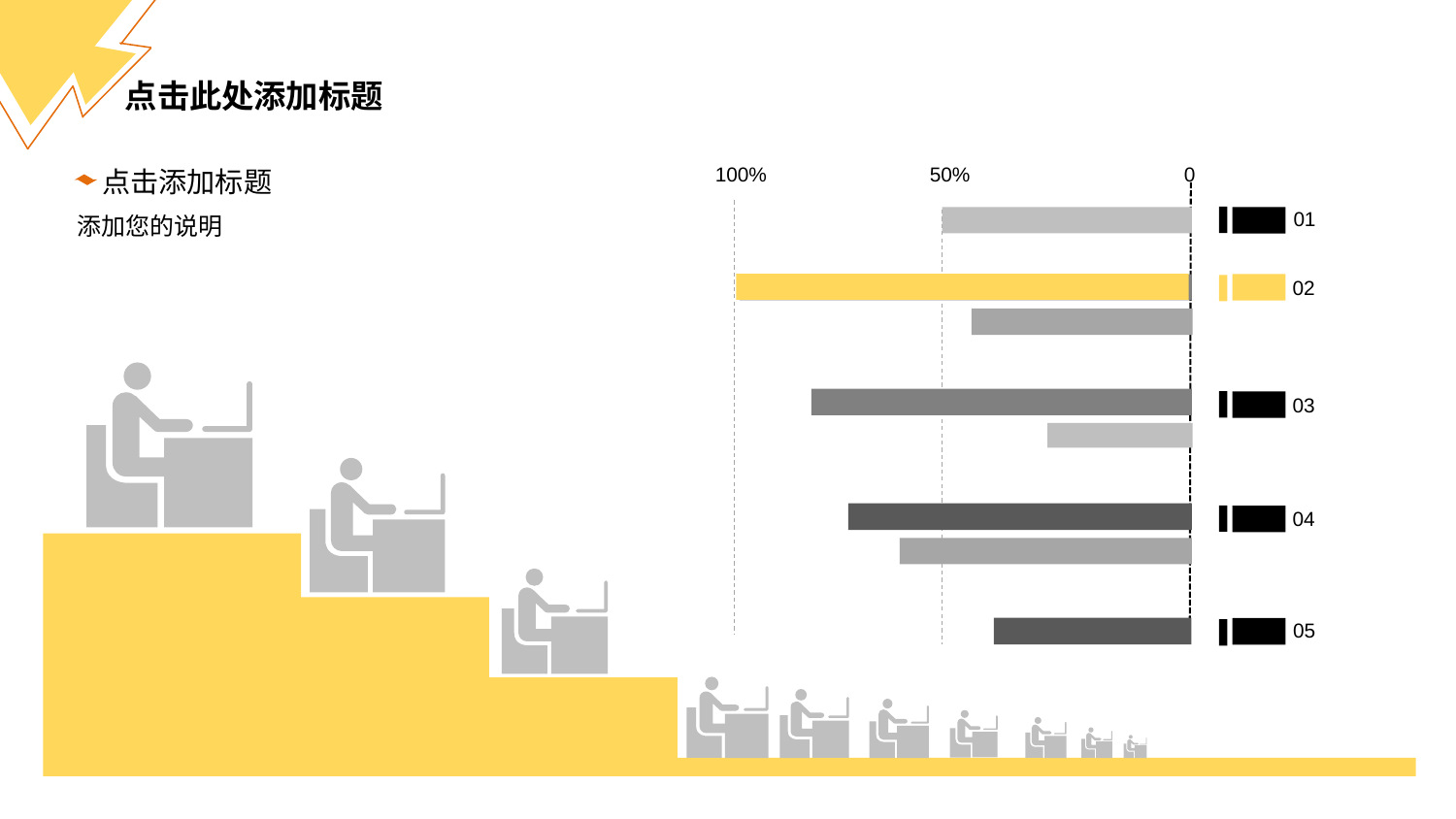

点击此处添加标题

100%
50%
0
点击添加标题

添加您的说明
01

02
03
04
05